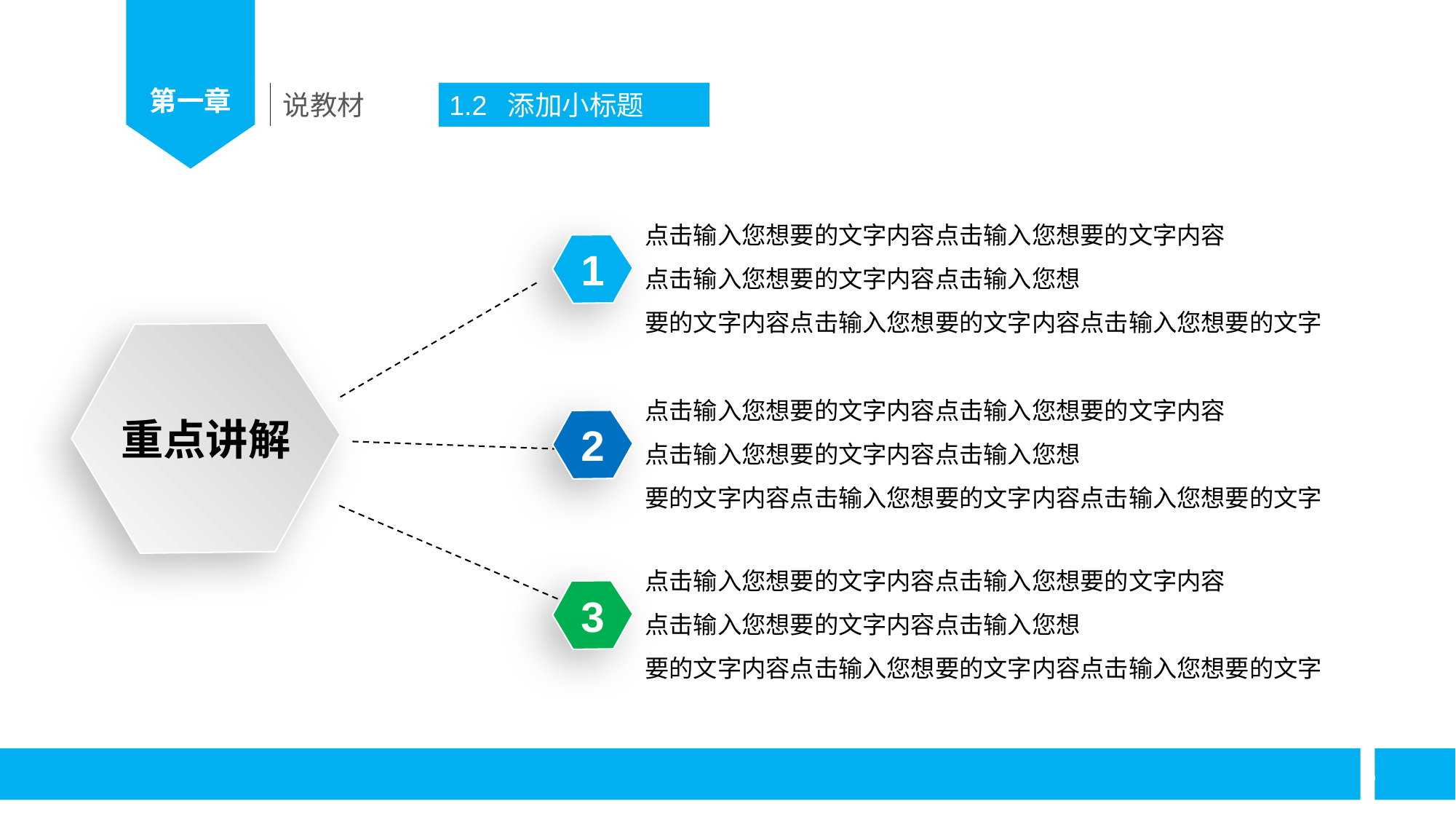

说教材
1.2  添加小标题
点击输入您想要的文字内容点击输入您想要的文字内容
点击输入您想要的文字内容点击输入您想
要的文字内容点击输入您想要的文字内容点击输入您想要的文字
1
重点讲解
点击输入您想要的文字内容点击输入您想要的文字内容
点击输入您想要的文字内容点击输入您想
要的文字内容点击输入您想要的文字内容点击输入您想要的文字
2
点击输入您想要的文字内容点击输入您想要的文字内容
点击输入您想要的文字内容点击输入您想
要的文字内容点击输入您想要的文字内容点击输入您想要的文字
3